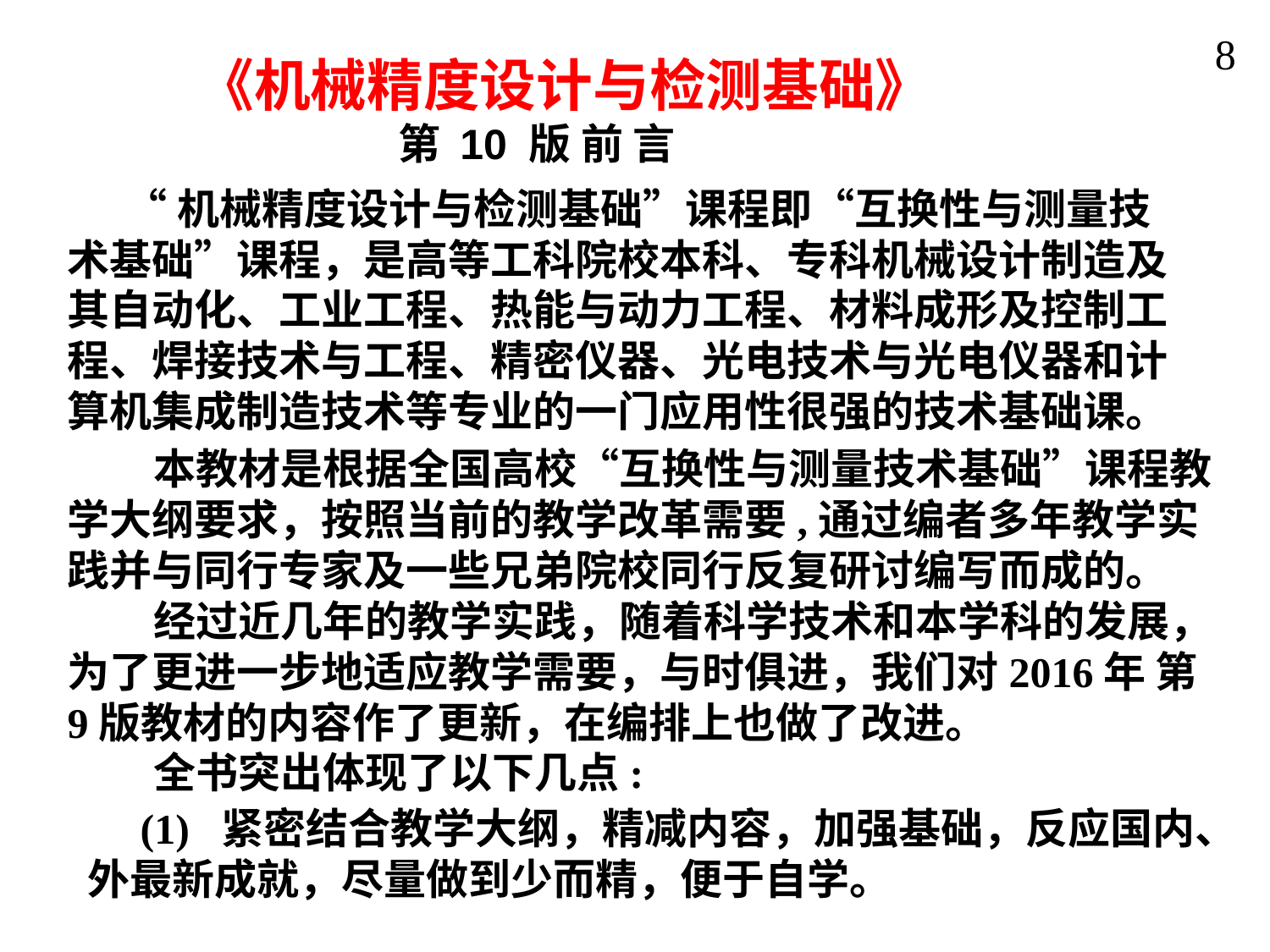

8
《机械精度设计与检测基础》
                    第 10 版 前 言
      “机械精度设计与检测基础”课程即“互换性与测量技术基础”课程，是高等工科院校本科、专科机械设计制造及其自动化、工业工程、热能与动力工程、材料成形及控制工程、焊接技术与工程、精密仪器、光电技术与光电仪器和计算机集成制造技术等专业的一门应用性很强的技术基础课。
        本教材是根据全国高校“互换性与测量技术基础”课程教学大纲要求，按照当前的教学改革需要,通过编者多年教学实践并与同行专家及一些兄弟院校同行反复研讨编写而成的。
        经过近几年的教学实践，随着科学技术和本学科的发展，为了更进一步地适应教学需要，与时俱进，我们对2016年 第9版教材的内容作了更新，在编排上也做了改进。
        全书突出体现了以下几点:
     (1)  紧密结合教学大纲，精减内容，加强基础，反应国内、
外最新成就，尽量做到少而精，便于自学。